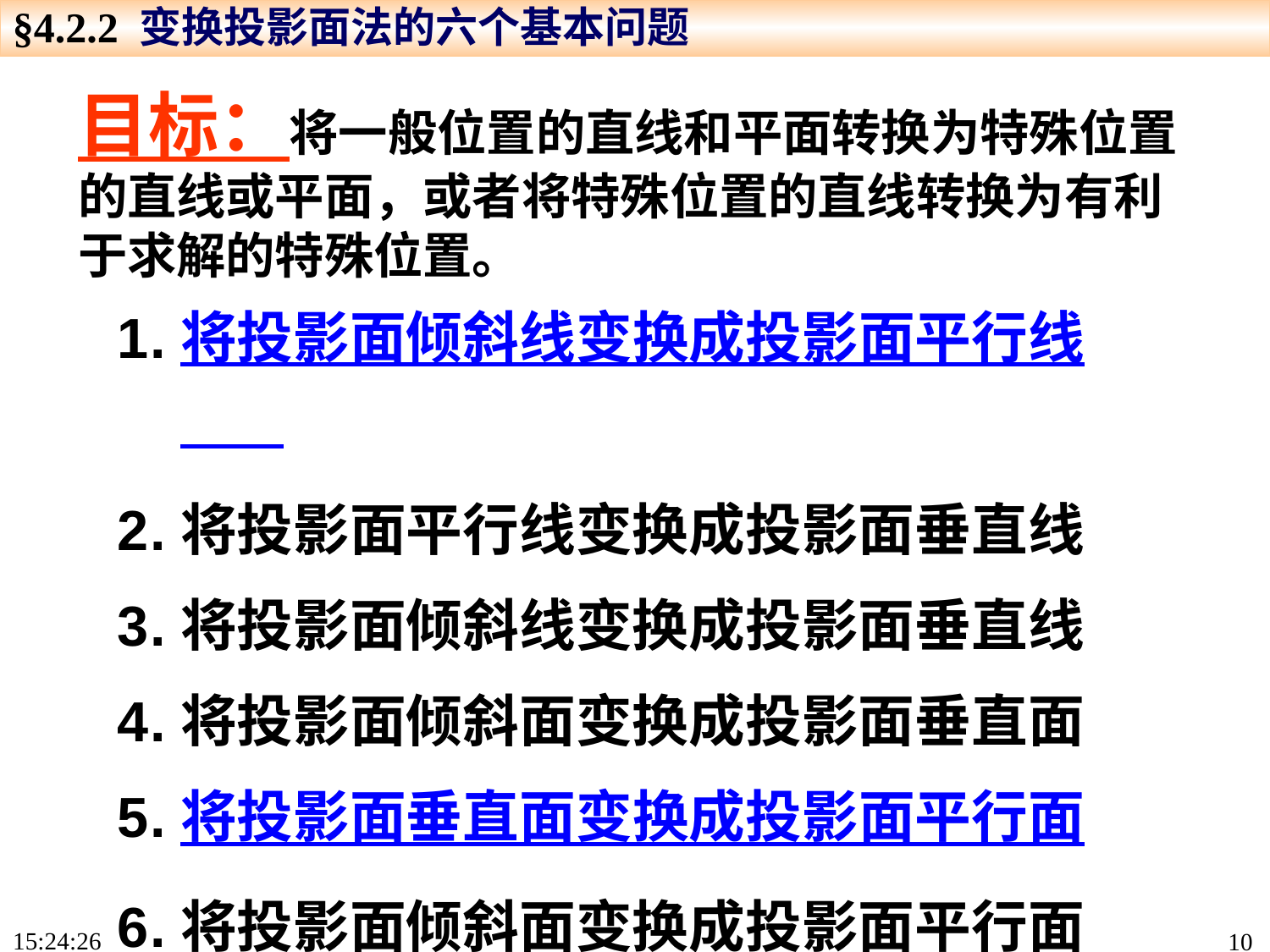

§4.2.2 变换投影面法的六个基本问题
目标：将一般位置的直线和平面转换为特殊位置的直线或平面，或者将特殊位置的直线转换为有利于求解的特殊位置。
将投影面倾斜线变换成投影面平行线
将投影面平行线变换成投影面垂直线
将投影面倾斜线变换成投影面垂直线
将投影面倾斜面变换成投影面垂直面
将投影面垂直面变换成投影面平行面
将投影面倾斜面变换成投影面平行面
15:24:26
10